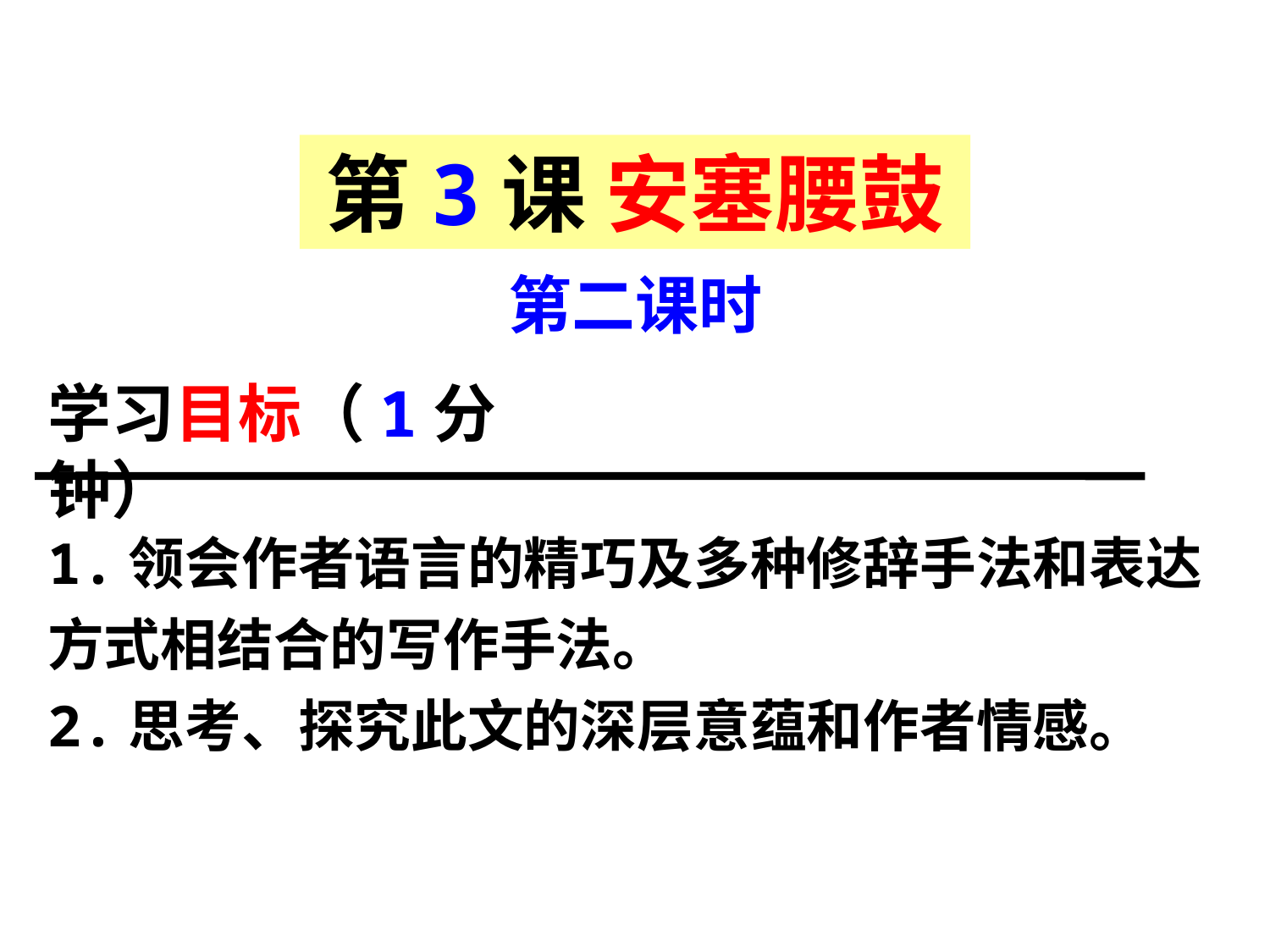

第3课 安塞腰鼓
第二课时
学习目标（1分钟）

1.领会作者语言的精巧及多种修辞手法和表达方式相结合的写作手法。
2.思考、探究此文的深层意蕴和作者情感。